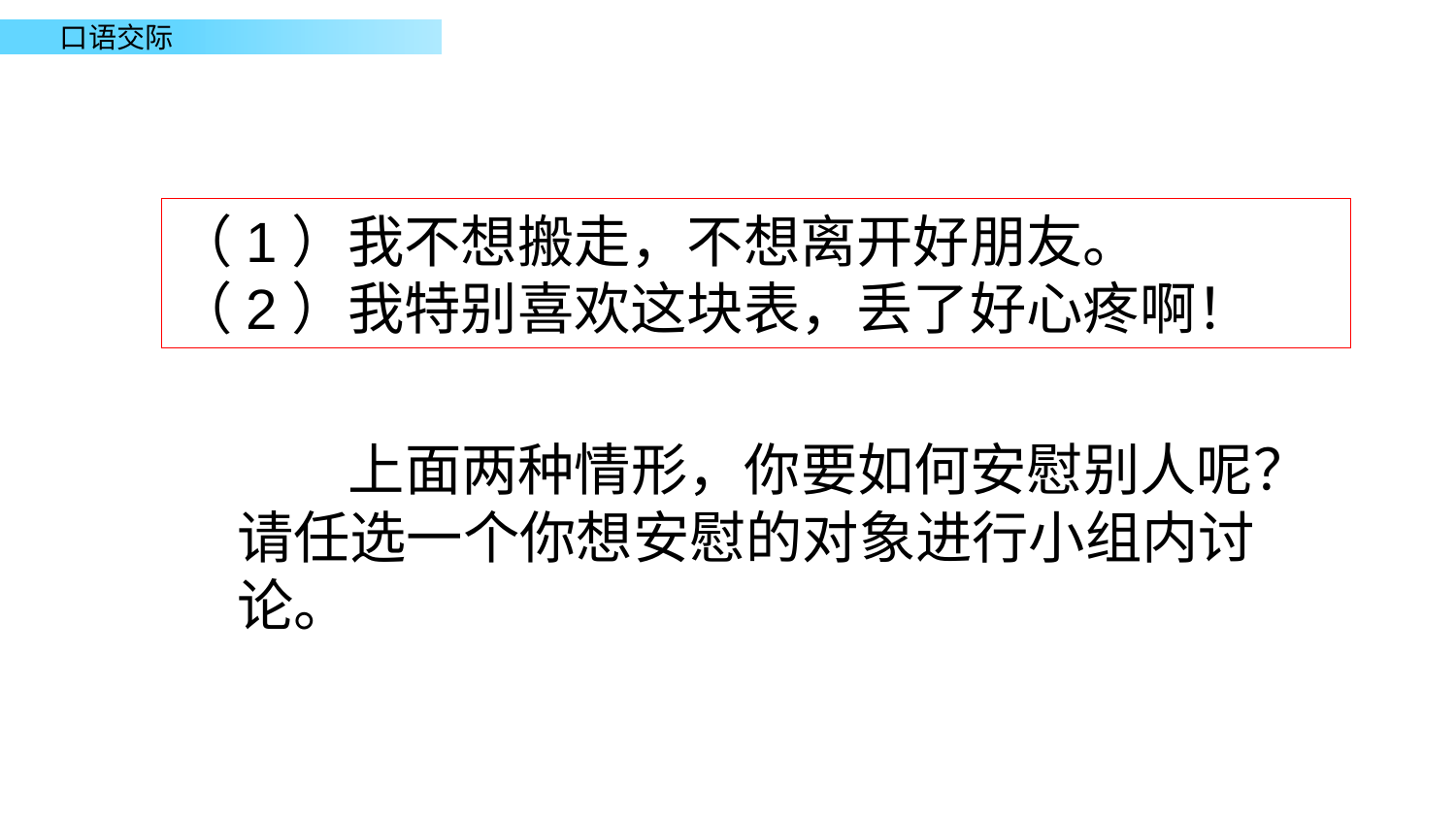

（1）我不想搬走，不想离开好朋友。
（2）我特别喜欢这块表，丢了好心疼啊！
    上面两种情形，你要如何安慰别人呢？请任选一个你想安慰的对象进行小组内讨论。